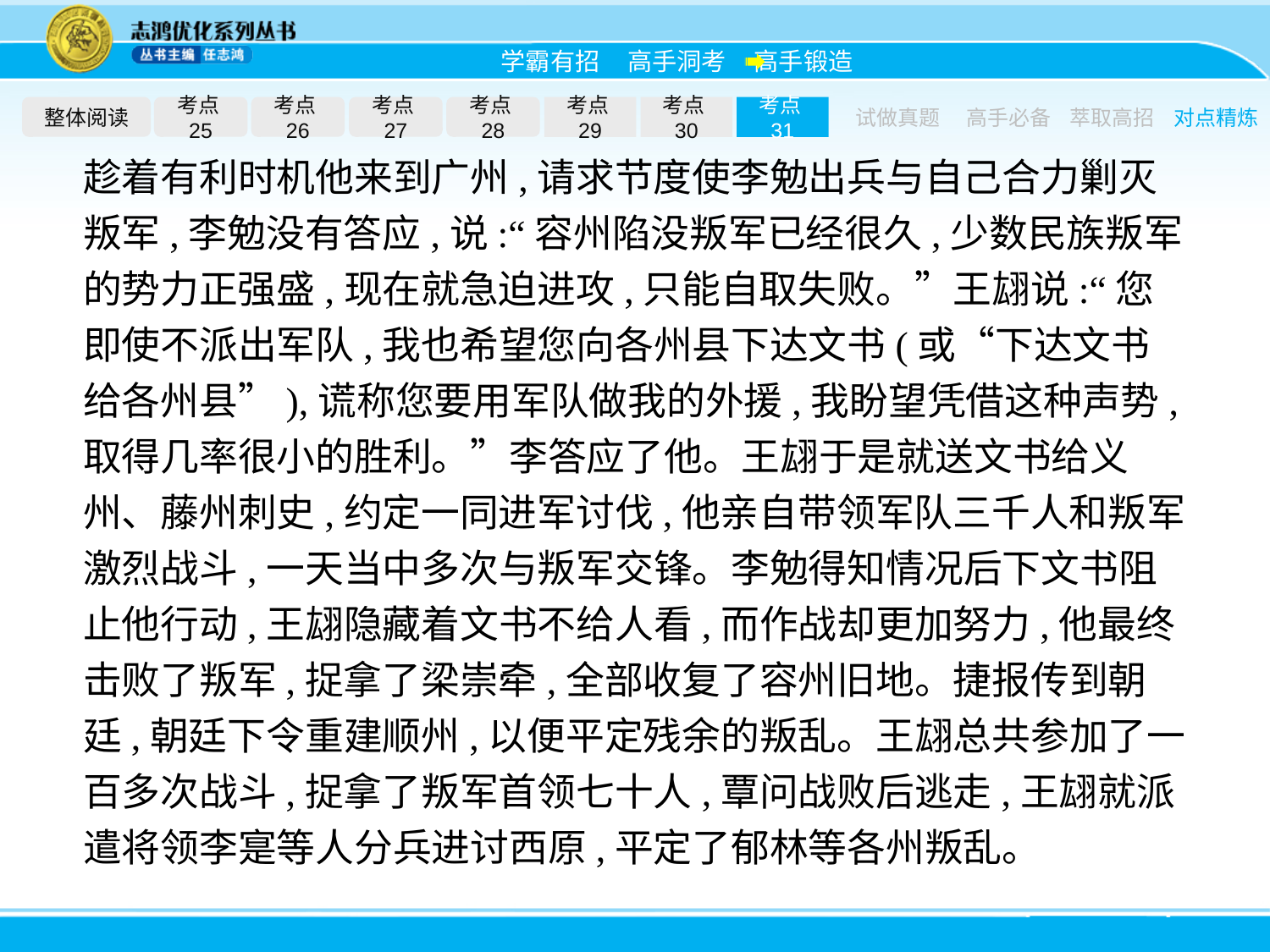

整体阅读
考点25
考点26
考点27
考点28
考点29
考点30
考点31
试做真题
高手必备
萃取高招
对点精炼
趁着有利时机他来到广州,请求节度使李勉出兵与自己合力剿灭叛军,李勉没有答应,说:“容州陷没叛军已经很久,少数民族叛军的势力正强盛,现在就急迫进攻,只能自取失败。”王翃说:“您即使不派出军队,我也希望您向各州县下达文书(或“下达文书给各州县”),谎称您要用军队做我的外援,我盼望凭借这种声势,取得几率很小的胜利。”李答应了他。王翃于是就送文书给义州、藤州刺史,约定一同进军讨伐,他亲自带领军队三千人和叛军激烈战斗,一天当中多次与叛军交锋。李勉得知情况后下文书阻止他行动,王翃隐藏着文书不给人看,而作战却更加努力,他最终击败了叛军,捉拿了梁崇牵,全部收复了容州旧地。捷报传到朝廷,朝廷下令重建顺州,以便平定残余的叛乱。王翃总共参加了一百多次战斗,捉拿了叛军首领七十人,覃问战败后逃走,王翃就派遣将领李寔等人分兵进讨西原,平定了郁林等各州叛乱。